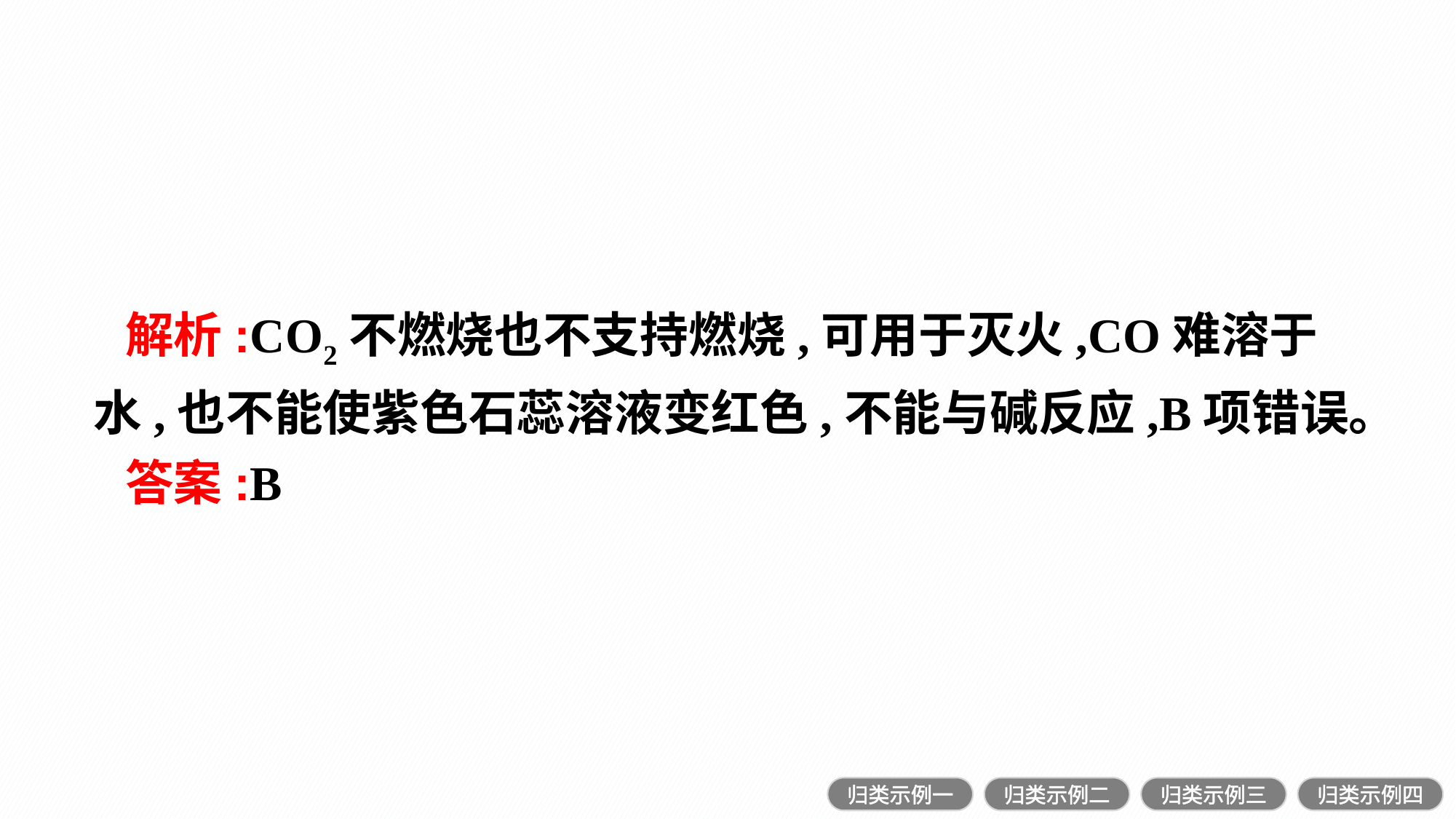

解析:CO2不燃烧也不支持燃烧,可用于灭火,CO难溶于水,也不能使紫色石蕊溶液变红色,不能与碱反应,B项错误。
答案:B